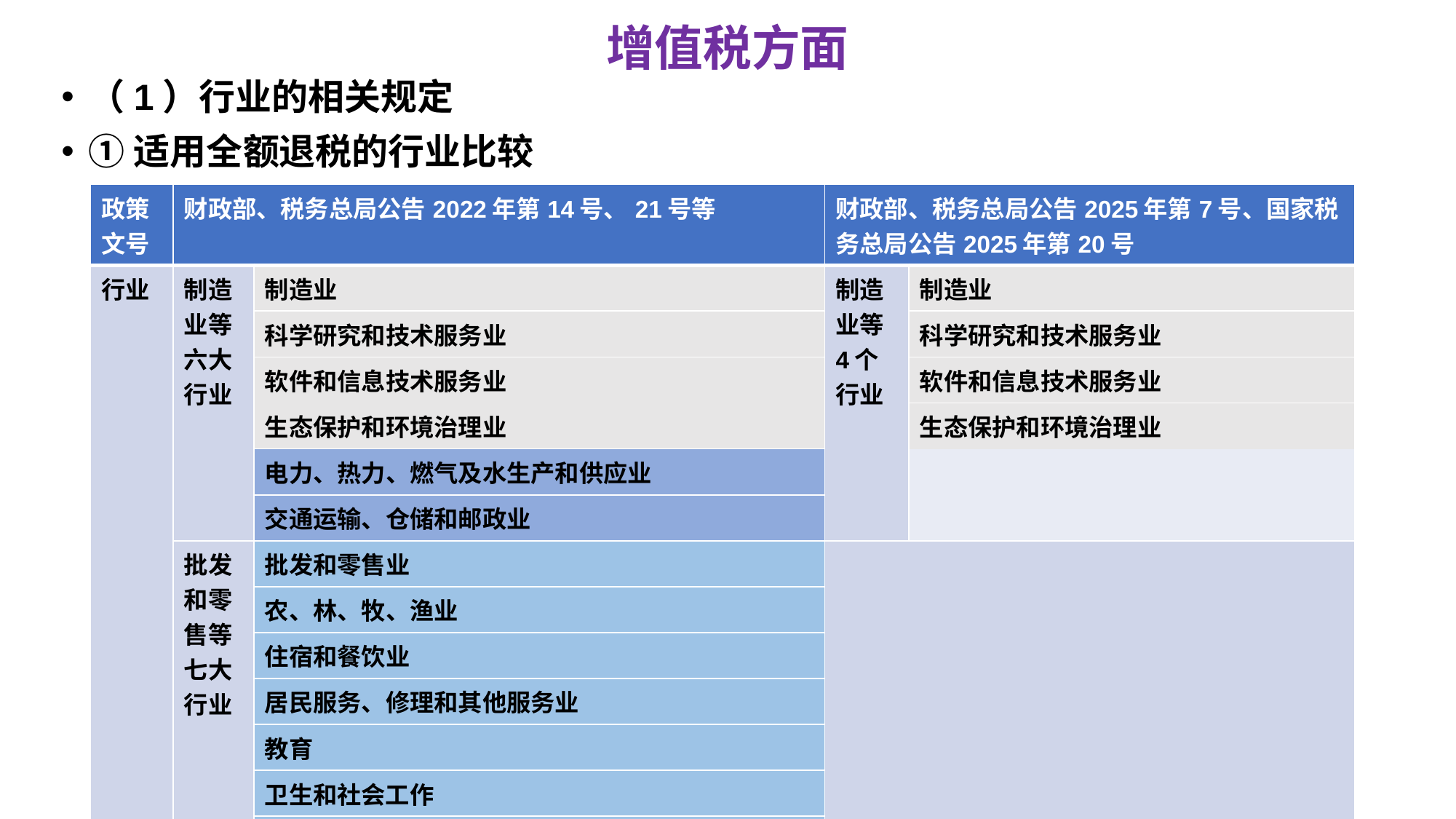

# 增值税方面
（1）行业的相关规定
①适用全额退税的行业比较
| 政策文号 | 财政部、税务总局公告2022年第14号、21号等 |  | 财政部、税务总局公告2025年第7号、国家税务总局公告2025年第20号 |  |
| --- | --- | --- | --- | --- |
| 行业 | 制造业等六大行业 | 制造业 | 制造业等4个行业 | 制造业 |
|  |  | 科学研究和技术服务业 |  | 科学研究和技术服务业 |
|  |  | 软件和信息技术服务业 |  | 软件和信息技术服务业 |
|  |  | 生态保护和环境治理业 |  |  |
|  |  |  |  | 生态保护和环境治理业 |
|  |  |  |  |  |
|  |  | 电力、热力、燃气及水生产和供应业 |  |  |
|  |  | 交通运输、仓储和邮政业 |  |  |
|  | 批发和零售等七大行业 | 批发和零售业 |  |  |
|  |  | 农、林、牧、渔业 |  |  |
|  |  | 住宿和餐饮业 |  |  |
|  |  | 居民服务、修理和其他服务业 |  |  |
|  |  | 教育 |  |  |
|  |  | 卫生和社会工作 |  |  |
|  |  | 文化、体育和娱乐业 |  |  |